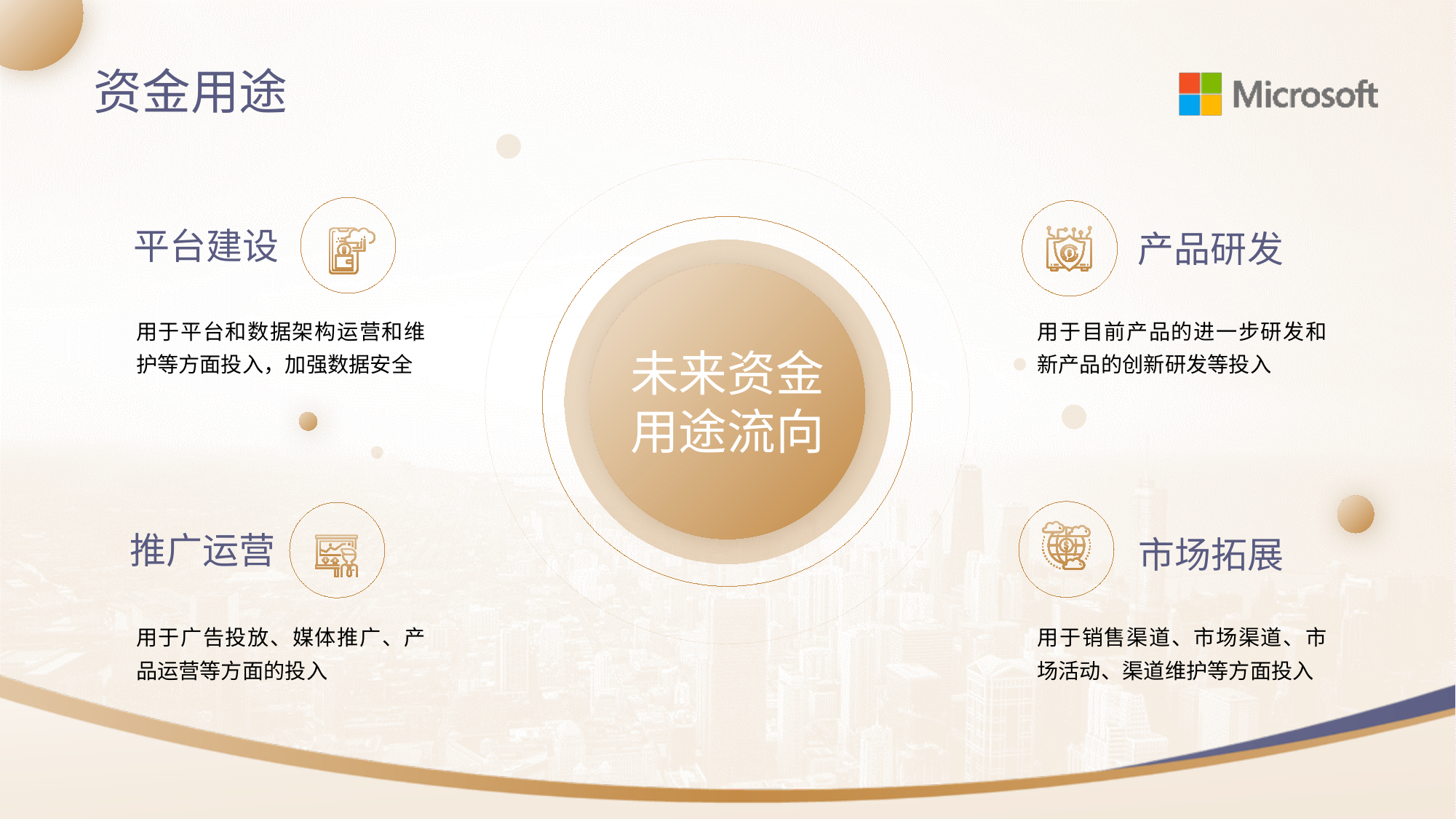

资金用途

平台建设
产品研发

用于平台和数据架构运营和维护等方面投入，加强数据安全
用于目前产品的进一步研发和新产品的创新研发等投入
未来资金
用途流向

推广运营
市场拓展

用于广告投放、媒体推广、产品运营等方面的投入
用于销售渠道、市场渠道、市场活动、渠道维护等方面投入